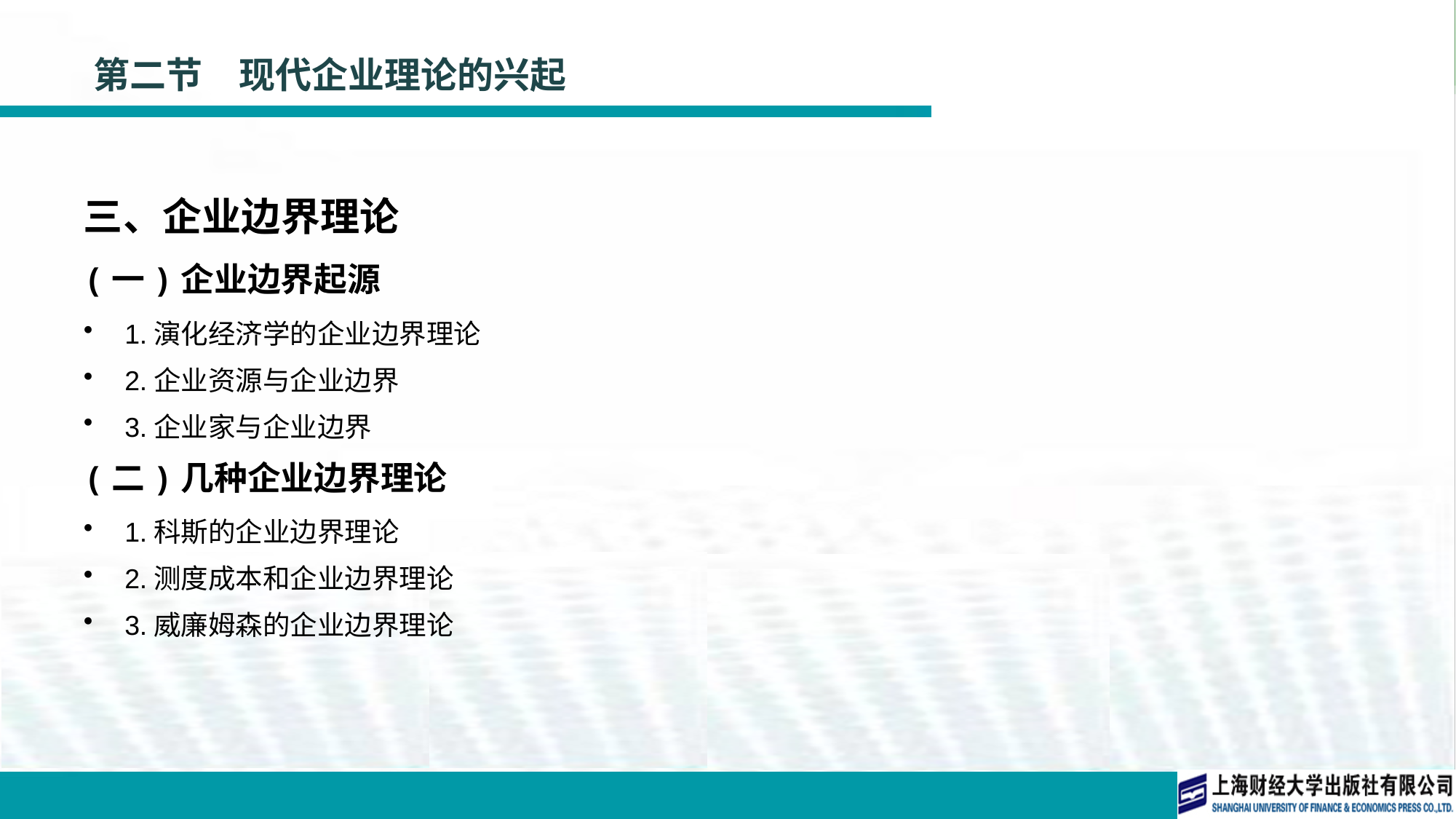

# 第二节　现代企业理论的兴起
三、企业边界理论
(一)企业边界起源
1.演化经济学的企业边界理论
2.企业资源与企业边界
3.企业家与企业边界
(二)几种企业边界理论
1.科斯的企业边界理论
2.测度成本和企业边界理论
3.威廉姆森的企业边界理论